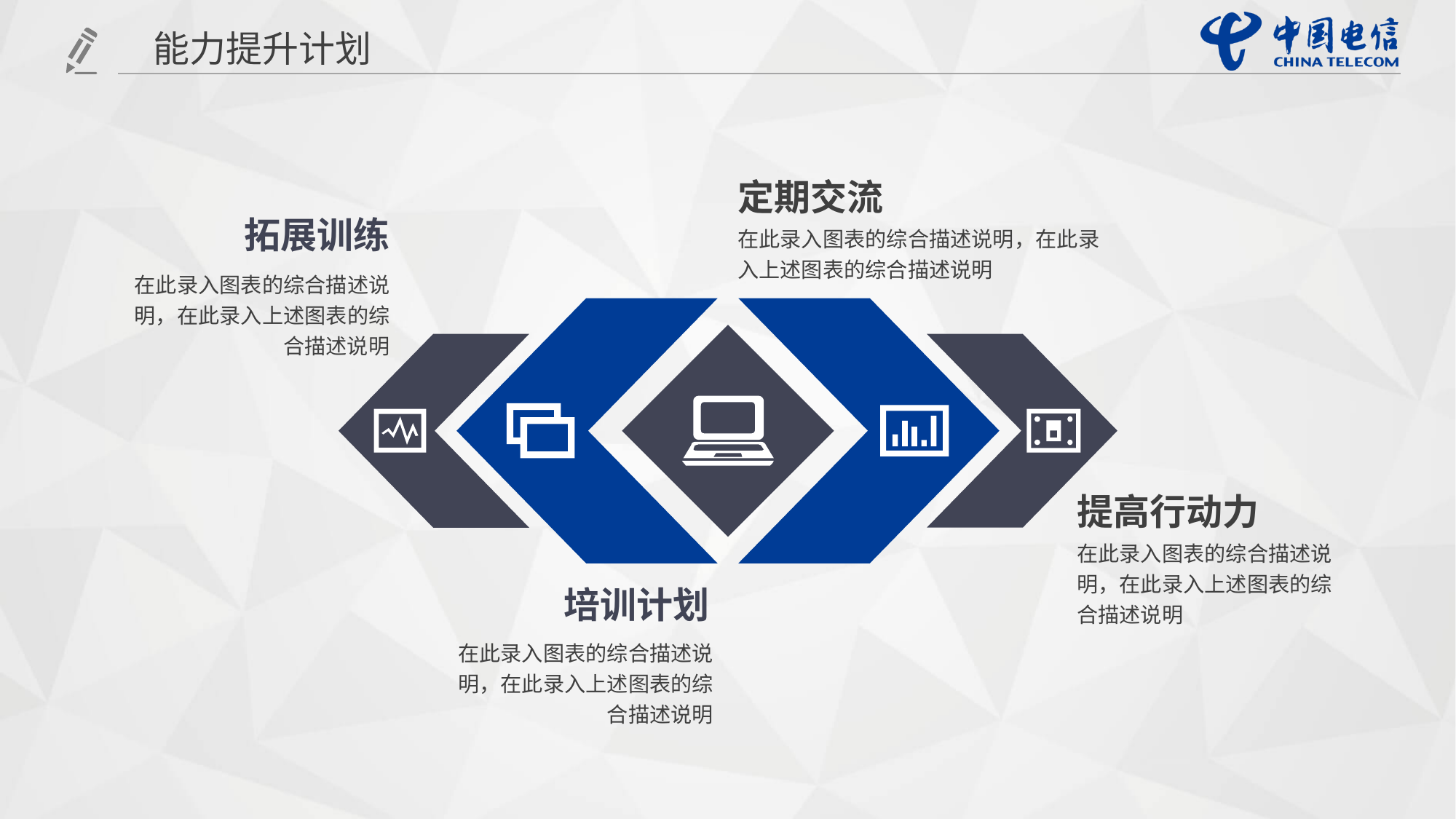

能力提升计划

定期交流
拓展训练
在此录入图表的综合描述说明，在此录入上述图表的综合描述说明
在此录入图表的综合描述说明，在此录入上述图表的综合描述说明

提高行动力
在此录入图表的综合描述说明，在此录入上述图表的综合描述说明
培训计划
在此录入图表的综合描述说明，在此录入上述图表的综合描述说明